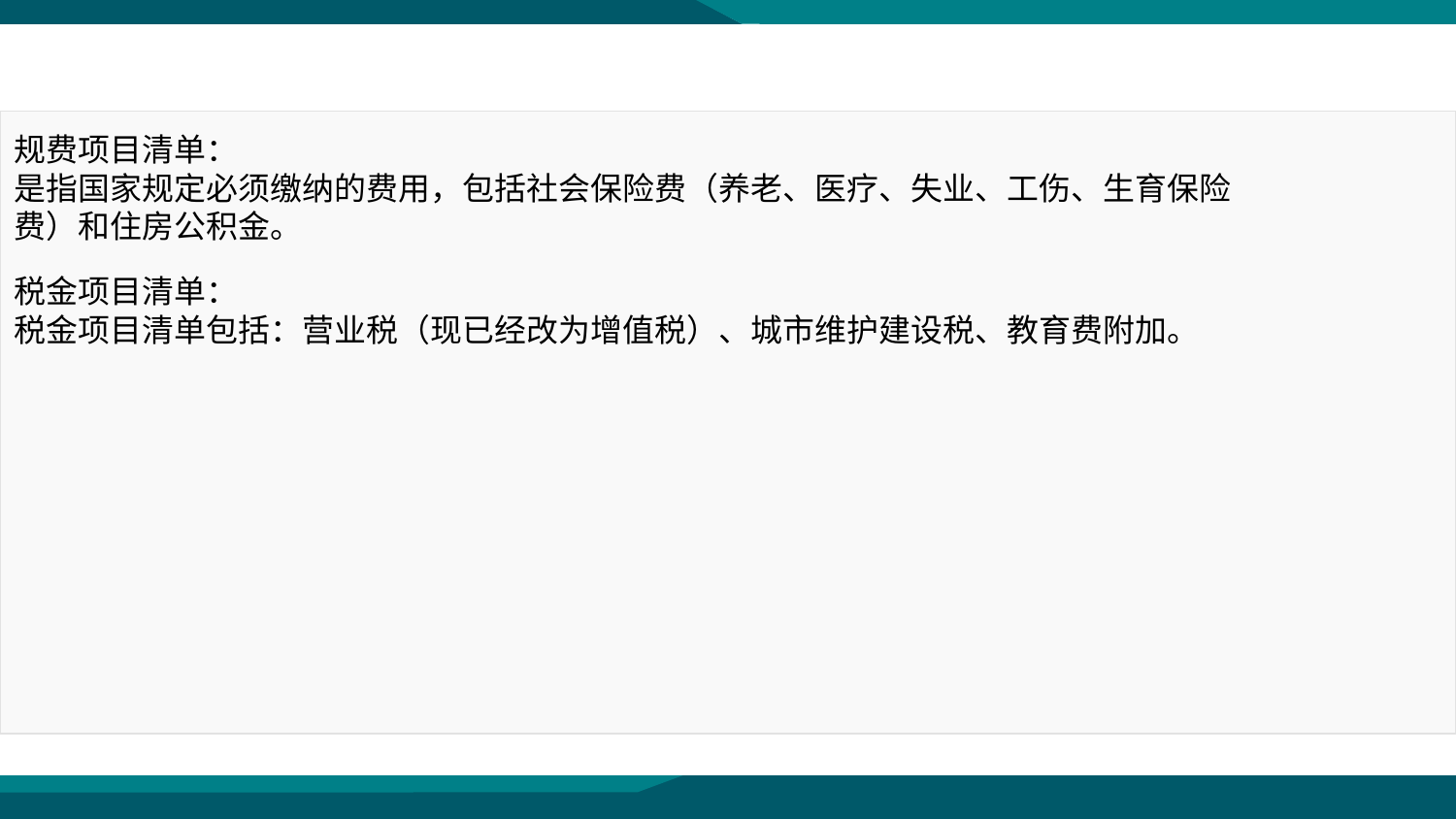

规费项目清单：
是指国家规定必须缴纳的费用，包括社会保险费（养老、医疗、失业、工伤、生育保险费）和住房公积金。

税金项目清单：
税金项目清单包括：营业税（现已经改为增值税）、城市维护建设税、教育费附加。